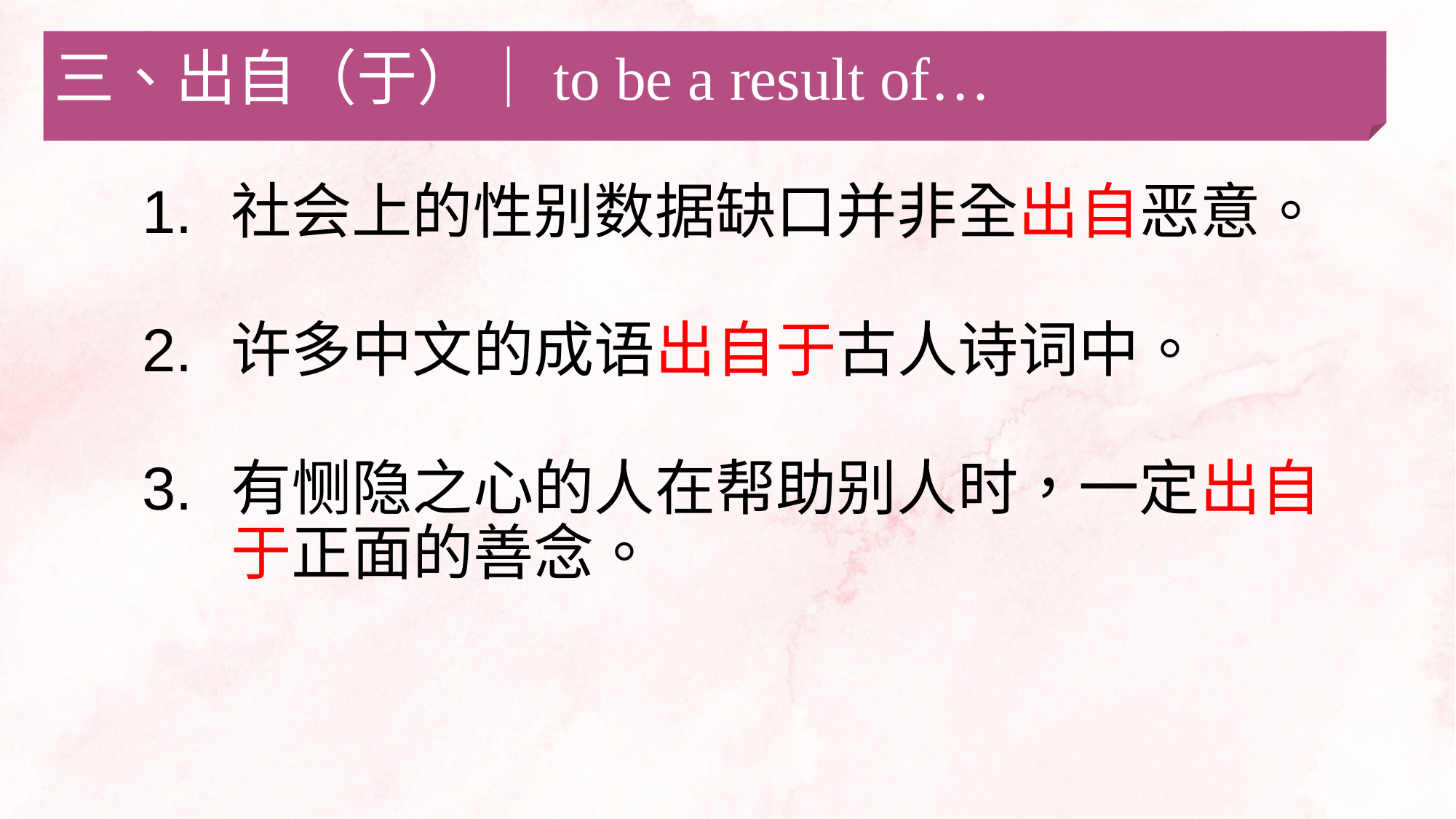

三、出自（于）｜to be a result of…
社会上的性别数据缺口并非全出自恶意。
许多中文的成语出自于古人诗词中。
有恻隐之心的人在帮助别人时，一定出自于正面的善念。